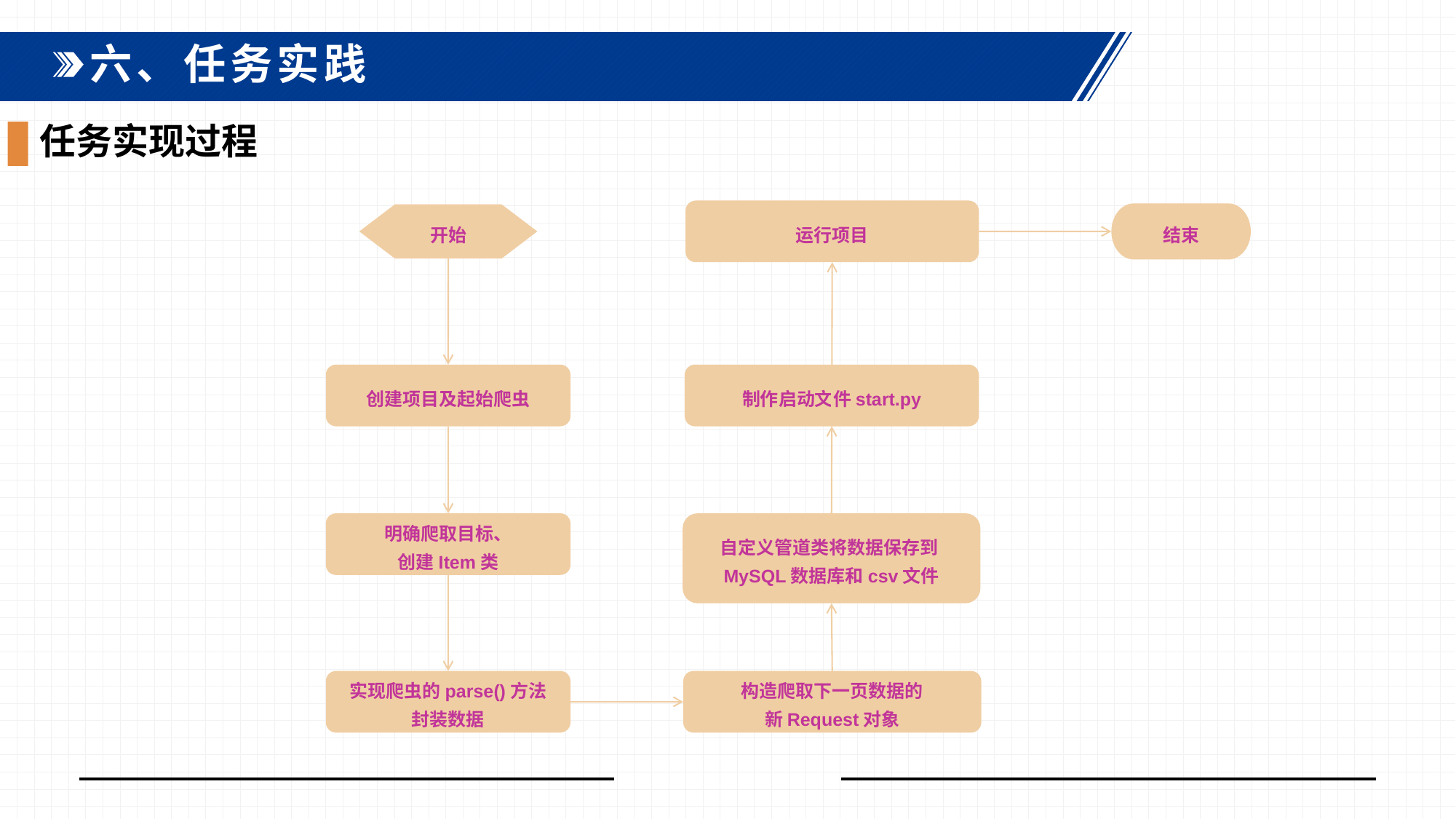

六、任务实践
任务实现过程
运行项目
结束
开始
创建项目及起始爬虫
制作启动文件start.py
明确爬取目标、
创建Item类
自定义管道类将数据保存到MySQL数据库和csv文件
实现爬虫的parse()方法
封装数据
构造爬取下一页数据的
新Request对象